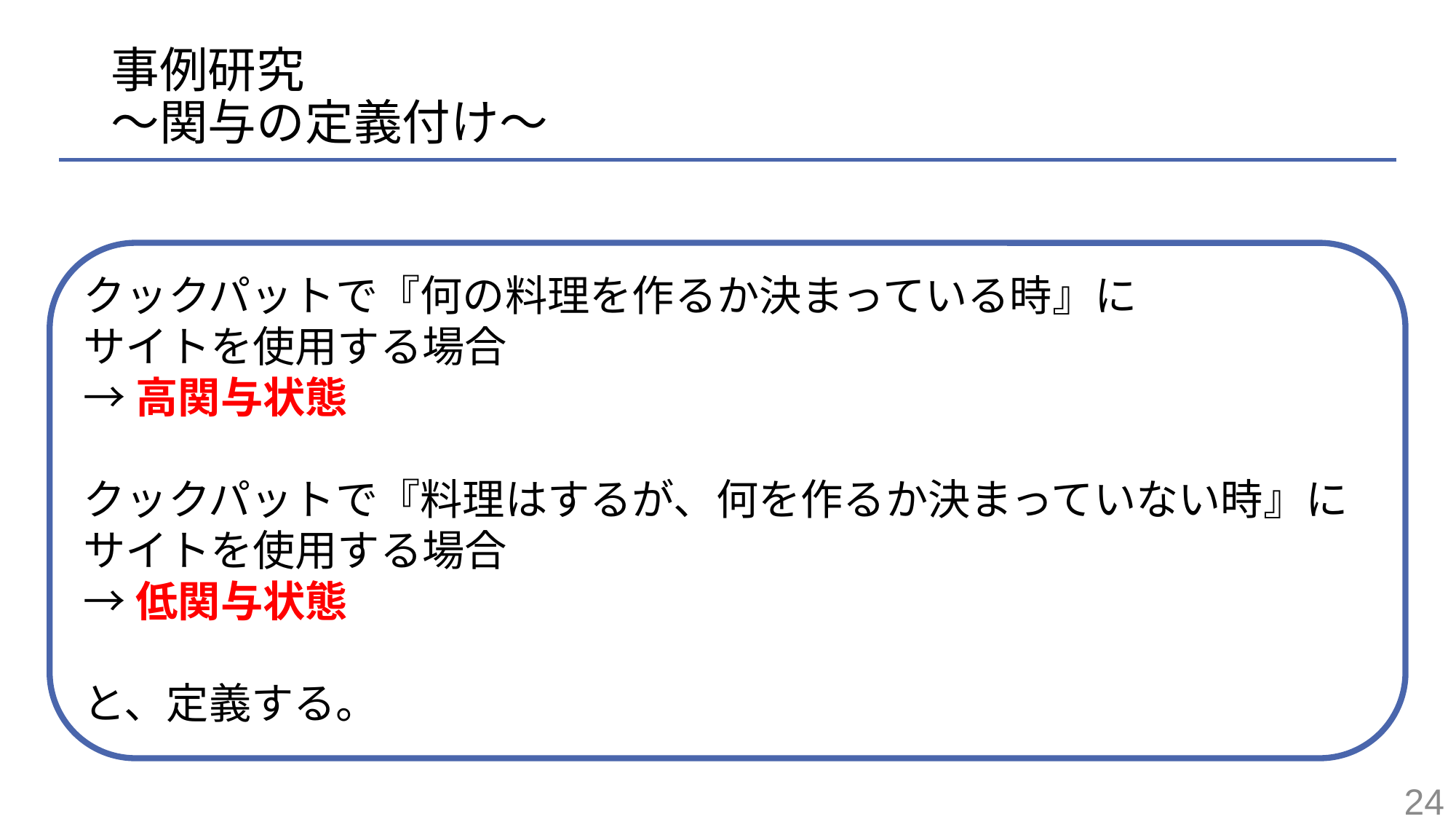

# 事例研究 〜関与の定義付け〜

クックパットで『何の料理を作るか決まっている時』に
サイトを使用する場合
→高関与状態

クックパットで『料理はするが、何を作るか決まっていない時』にサイトを使用する場合
→低関与状態

と、定義する。
24